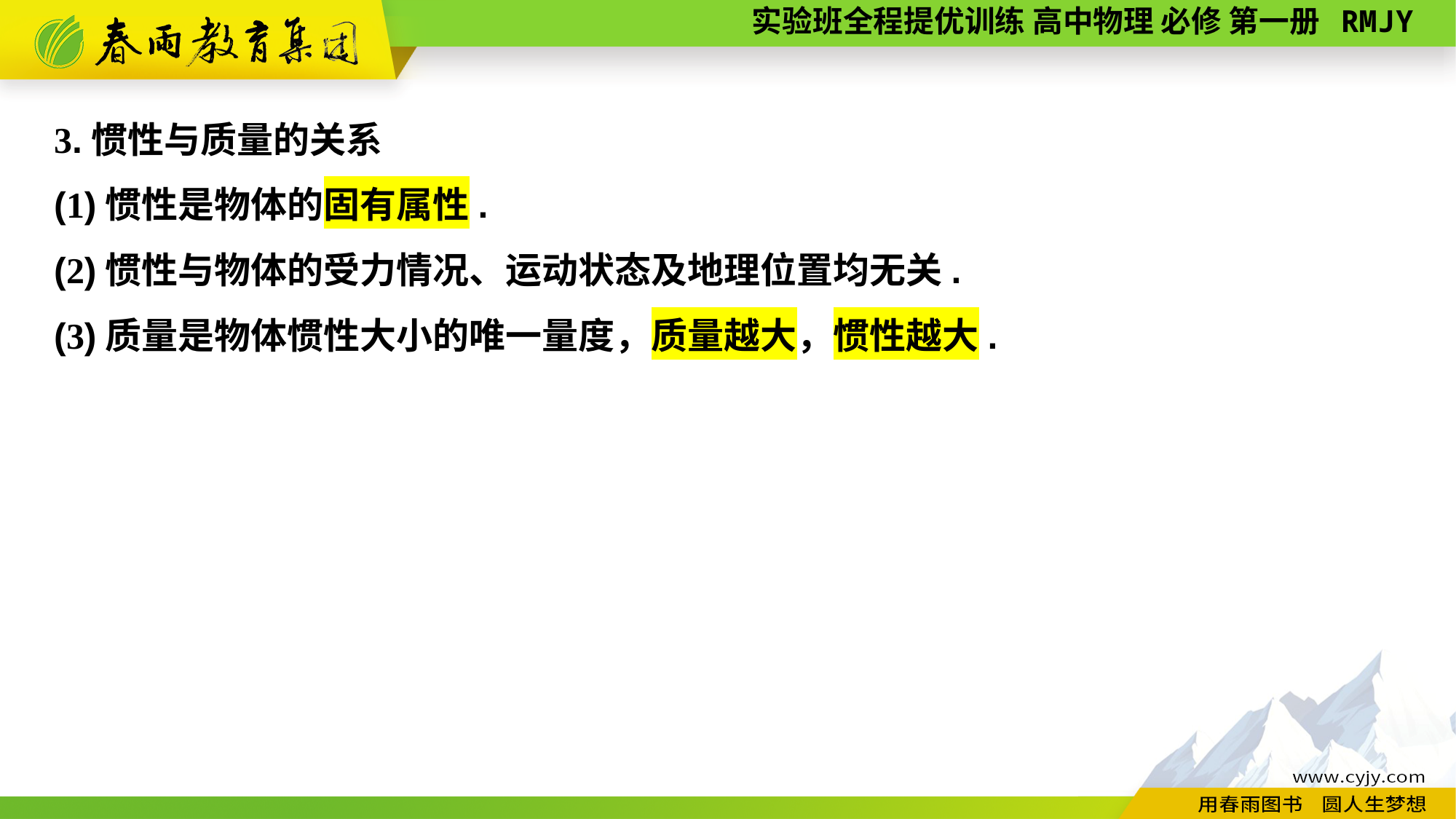

3.惯性与质量的关系
(1)惯性是物体的固有属性.
(2)惯性与物体的受力情况、运动状态及地理位置均无关.
(3)质量是物体惯性大小的唯一量度，质量越大，惯性越大.